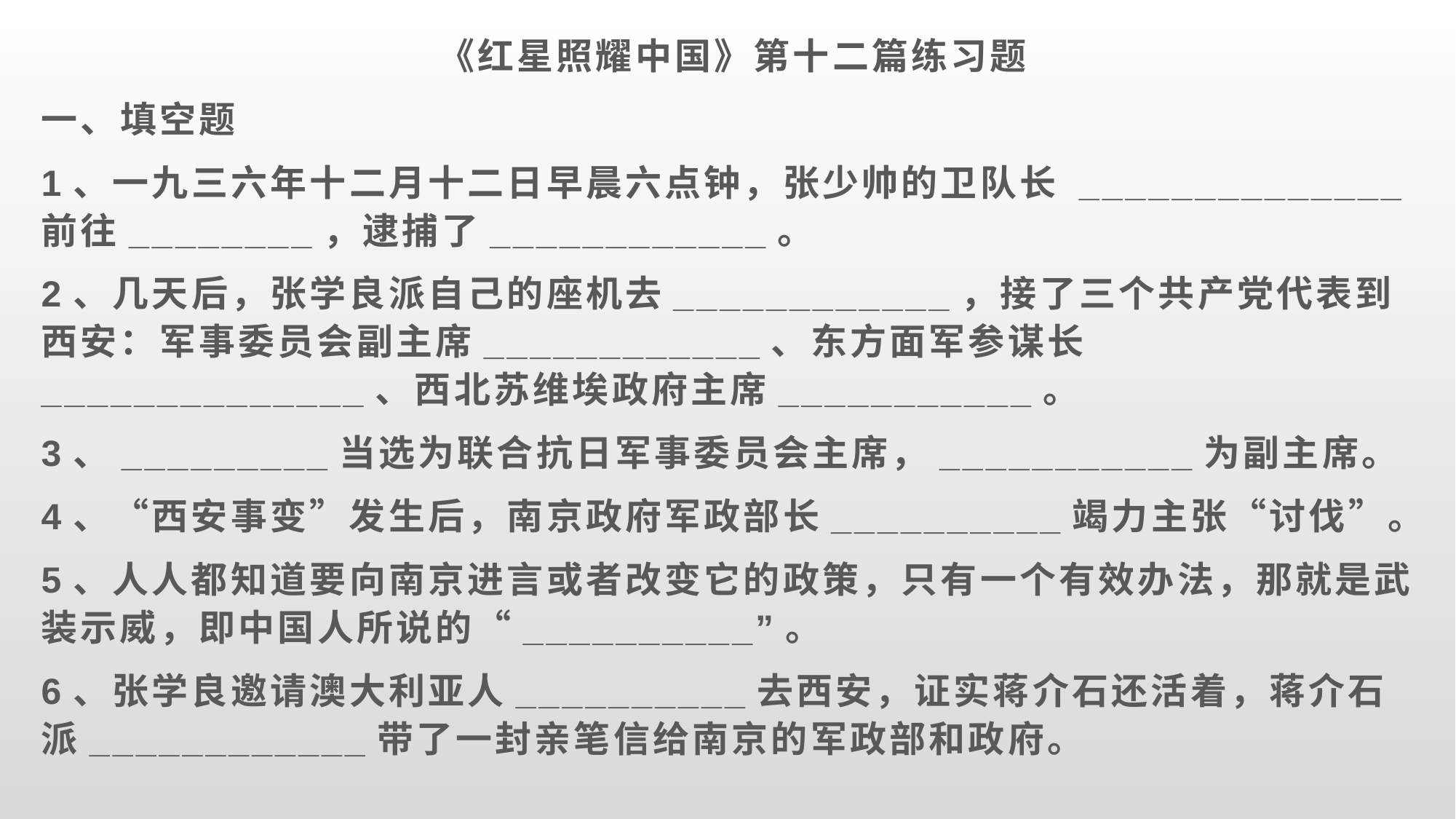

《红星照耀中国》第十二篇练习题
一、填空题
1、一九三六年十二月十二日早晨六点钟，张少帅的卫队长 ______________前往________，逮捕了____________。
2、几天后，张学良派自己的座机去____________，接了三个共产党代表到西安：军事委员会副主席____________、东方面军参谋长______________、西北苏维埃政府主席___________。
3、_________当选为联合抗日军事委员会主席，___________为副主席。
4、“西安事变”发生后，南京政府军政部长__________竭力主张“讨伐”。
5、人人都知道要向南京进言或者改变它的政策，只有一个有效办法，那就是武装示威，即中国人所说的“__________”。
6、张学良邀请澳大利亚人__________去西安，证实蒋介石还活着，蒋介石派____________带了一封亲笔信给南京的军政部和政府。